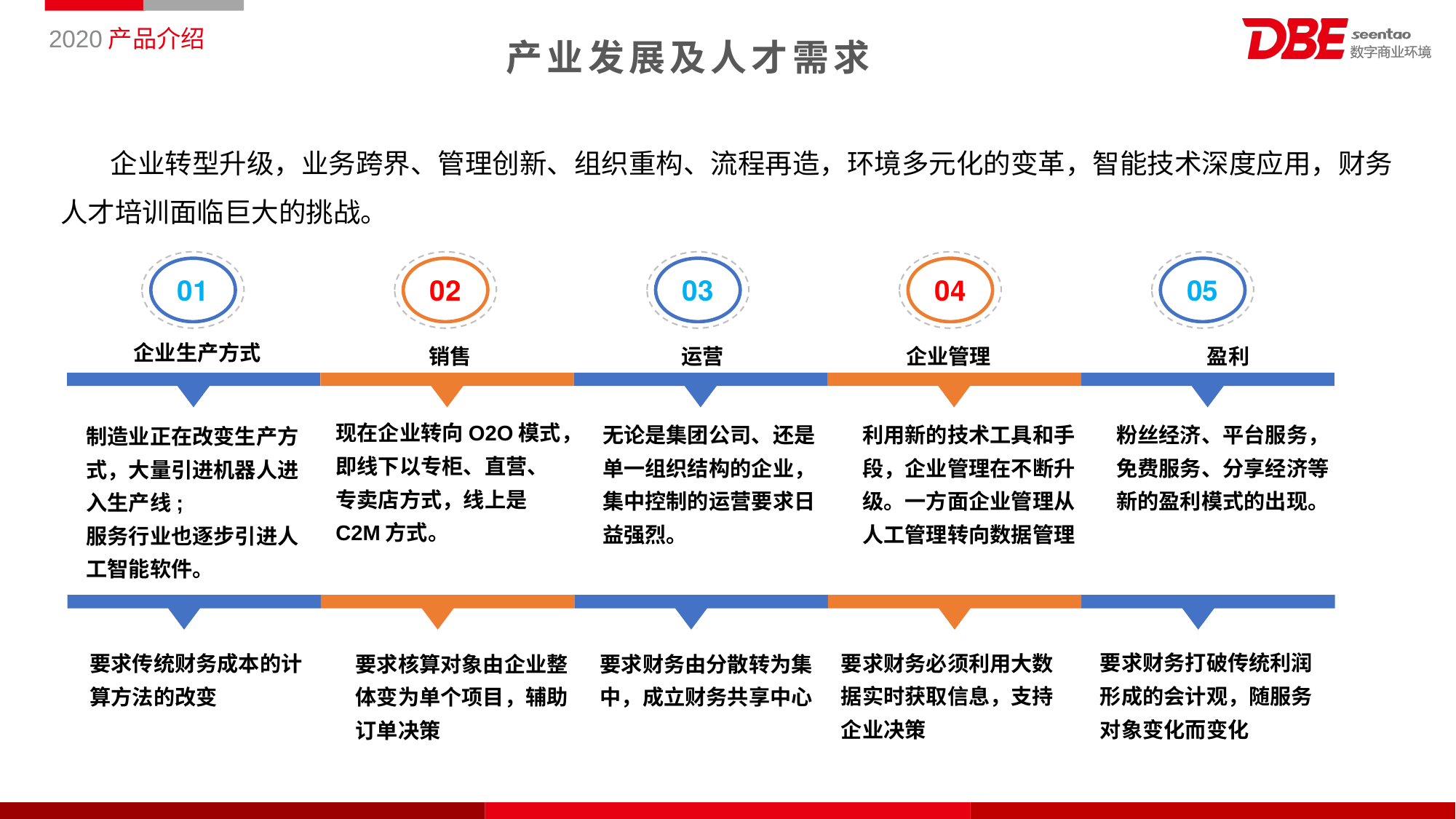

产业发展及人才需求
       企业转型升级，业务跨界、管理创新、组织重构、流程再造，环境多元化的变革，智能技术深度应用，财务人才培训面临巨大的挑战。

01
02
03
04
05
企业生产方式
企业销售方式
企业运营模式
企业管理手段
企业盈利模式

现在企业转向O2O模式，即线下以专柜、直营、专卖店方式，线上是C2M方式。
无论是集团公司、还是单一组织结构的企业，集中控制的运营要求日益强烈。
利用新的技术工具和手段，企业管理在不断升级。一方面企业管理从人工管理转向数据管理。
粉丝经济、平台服务，免费服务、分享经济等新的盈利模式的出现。
制造业正在改变生产方式，大量引进机器人进入生产线;
服务行业也逐步引进人工智能软件。

要求财务打破传统利润形成的会计观，随服务对象变化而变化
要求财务必须利用大数据实时获取信息，支持企业决策
要求传统财务成本的计算方法的改变
要求核算对象由企业整体变为单个项目，辅助订单决策
要求财务由分散转为集中，成立财务共享中心